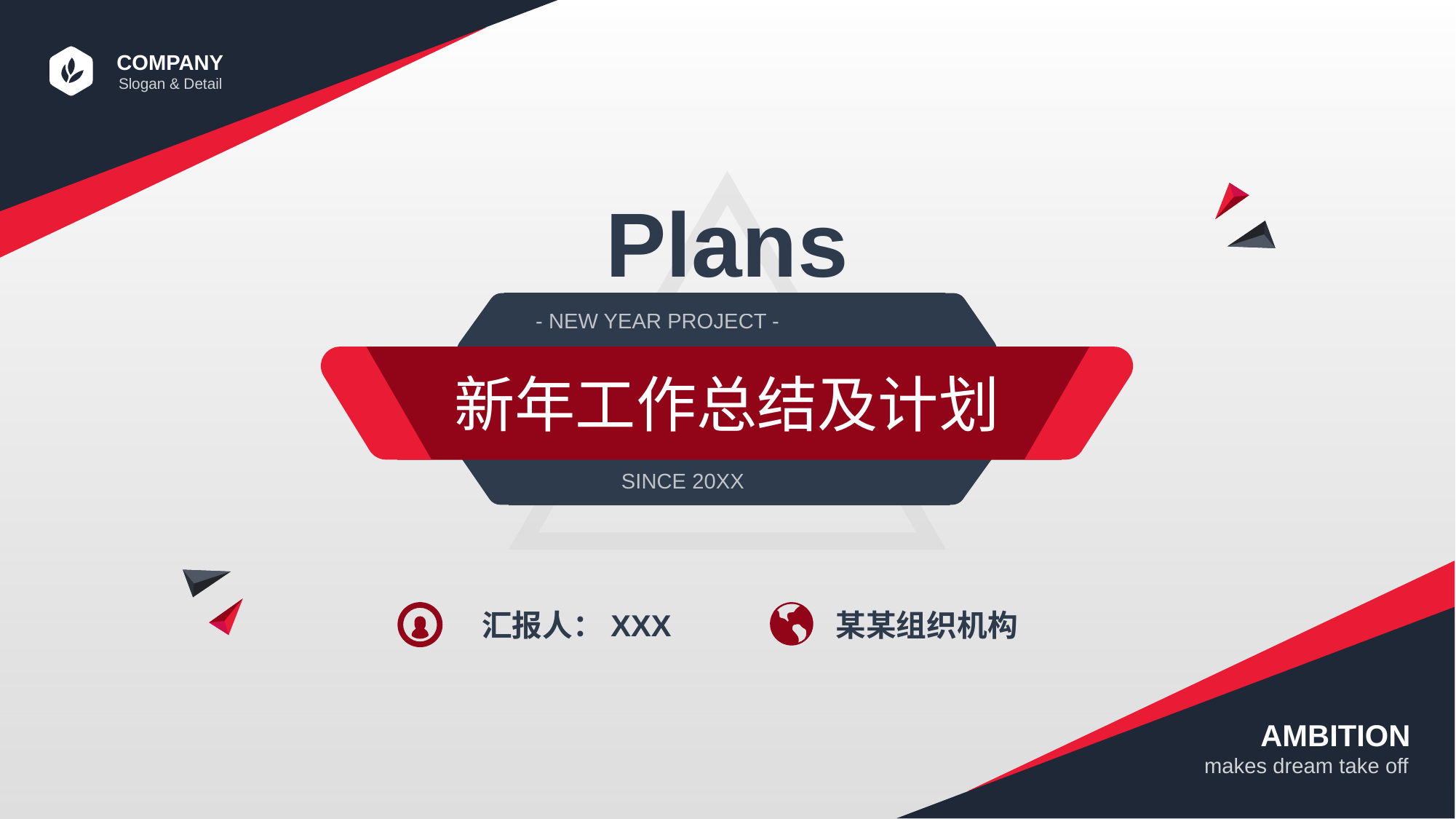

Plans

- NEW YEAR PROJECT -

新年工作总结及计划

SINCE 20XX
汇报人：XXX
某某组织机构